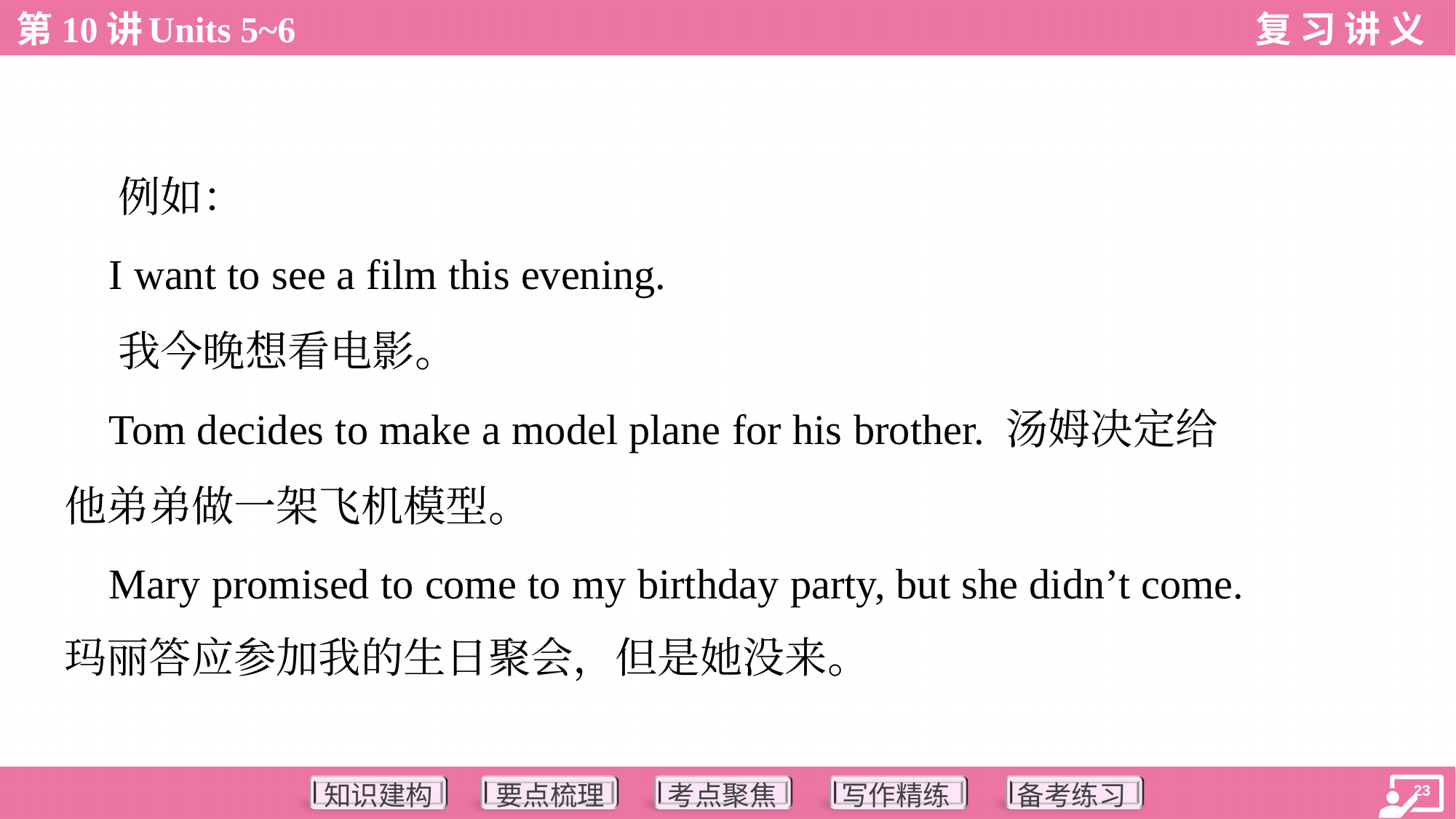

例如：
    I want to see a film this evening.
    我今晚想看电影。
    Tom decides to make a model plane for his brother. 汤姆决定给
他弟弟做一架飞机模型。
    Mary promised to come to my birthday party, but she didn’t come.
玛丽答应参加我的生日聚会，但是她没来。